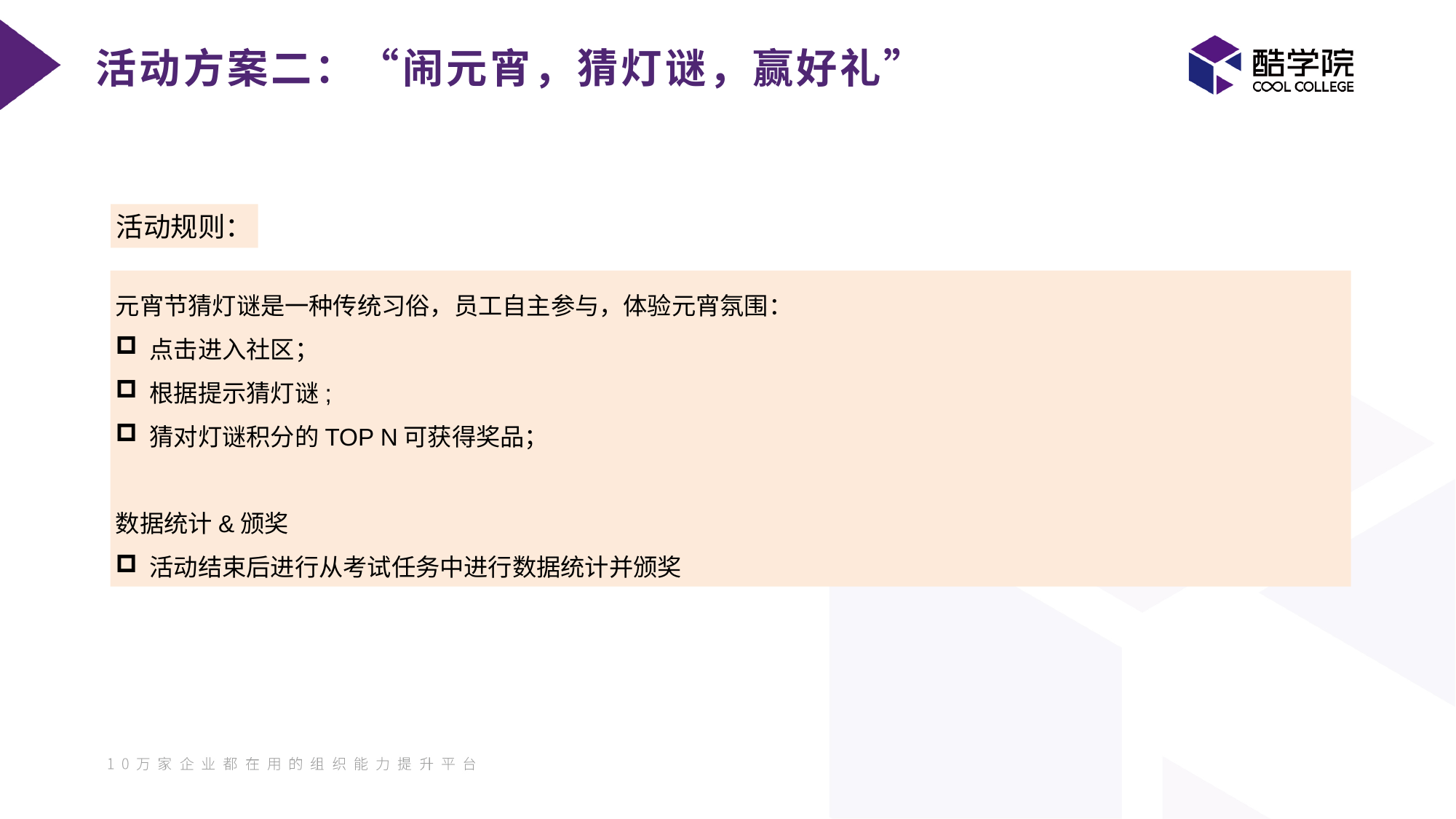

活动方案二：“闹元宵，猜灯谜，赢好礼”
活动规则：
元宵节猜灯谜是一种传统习俗，员工自主参与，体验元宵氛围：
点击进入社区；
根据提示猜灯谜;
猜对灯谜积分的TOP N可获得奖品；

数据统计&颁奖
活动结束后进行从考试任务中进行数据统计并颁奖